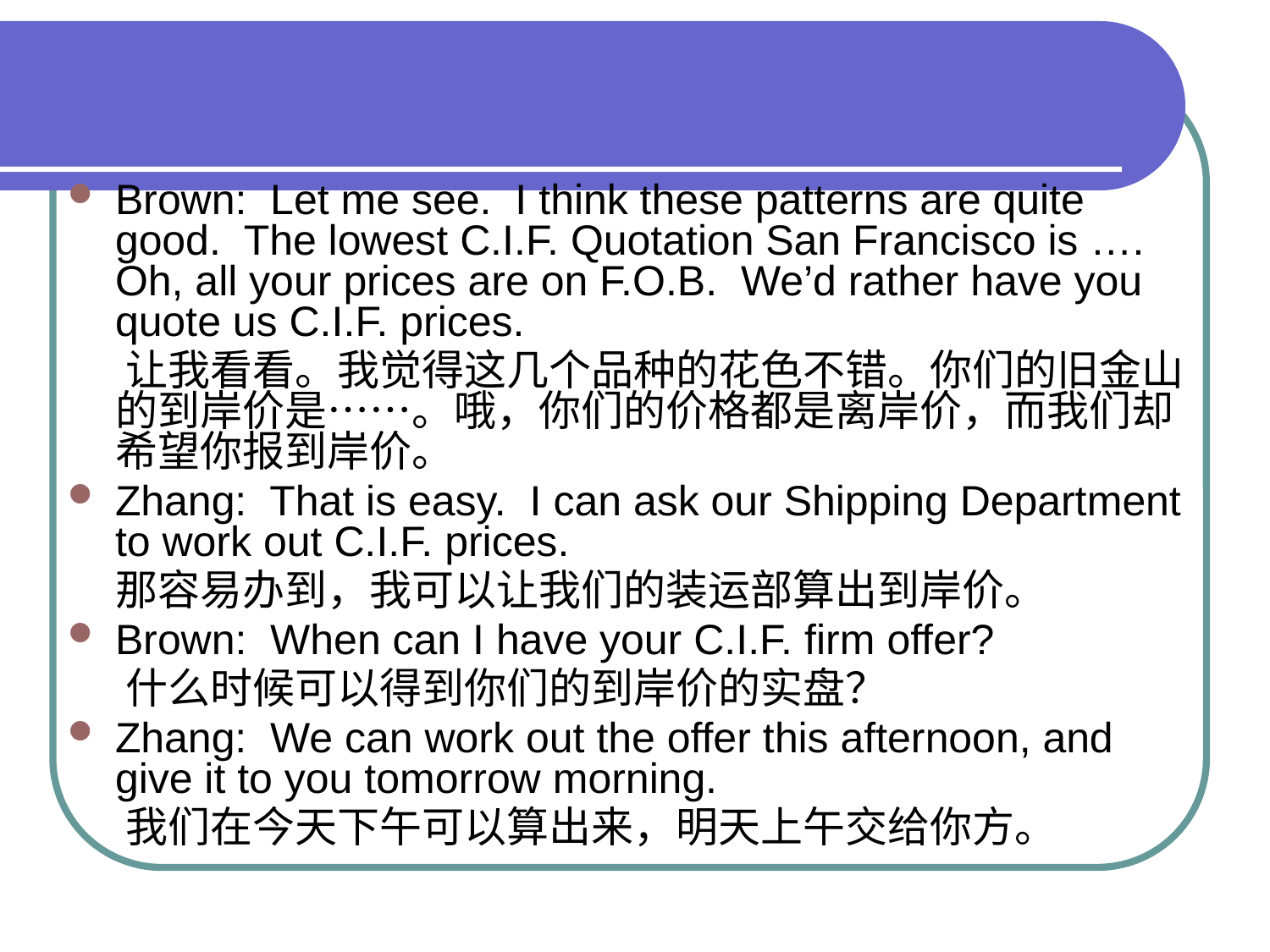

#
Brown:  Let me see.  I think these patterns are quite good.  The lowest C.I.F. Quotation San Francisco is ….  Oh, all your prices are on F.O.B.  We’d rather have you quote us C.I.F. prices.
     让我看看。我觉得这几个品种的花色不错。你们的旧金山的到岸价是……。哦，你们的价格都是离岸价，而我们却希望你报到岸价。
Zhang:  That is easy.  I can ask our Shipping Department to work out C.I.F. prices.
    那容易办到，我可以让我们的装运部算出到岸价。
Brown:  When can I have your C.I.F. firm offer?
     什么时候可以得到你们的到岸价的实盘？
Zhang:  We can work out the offer this afternoon, and give it to you tomorrow morning.
     我们在今天下午可以算出来，明天上午交给你方。